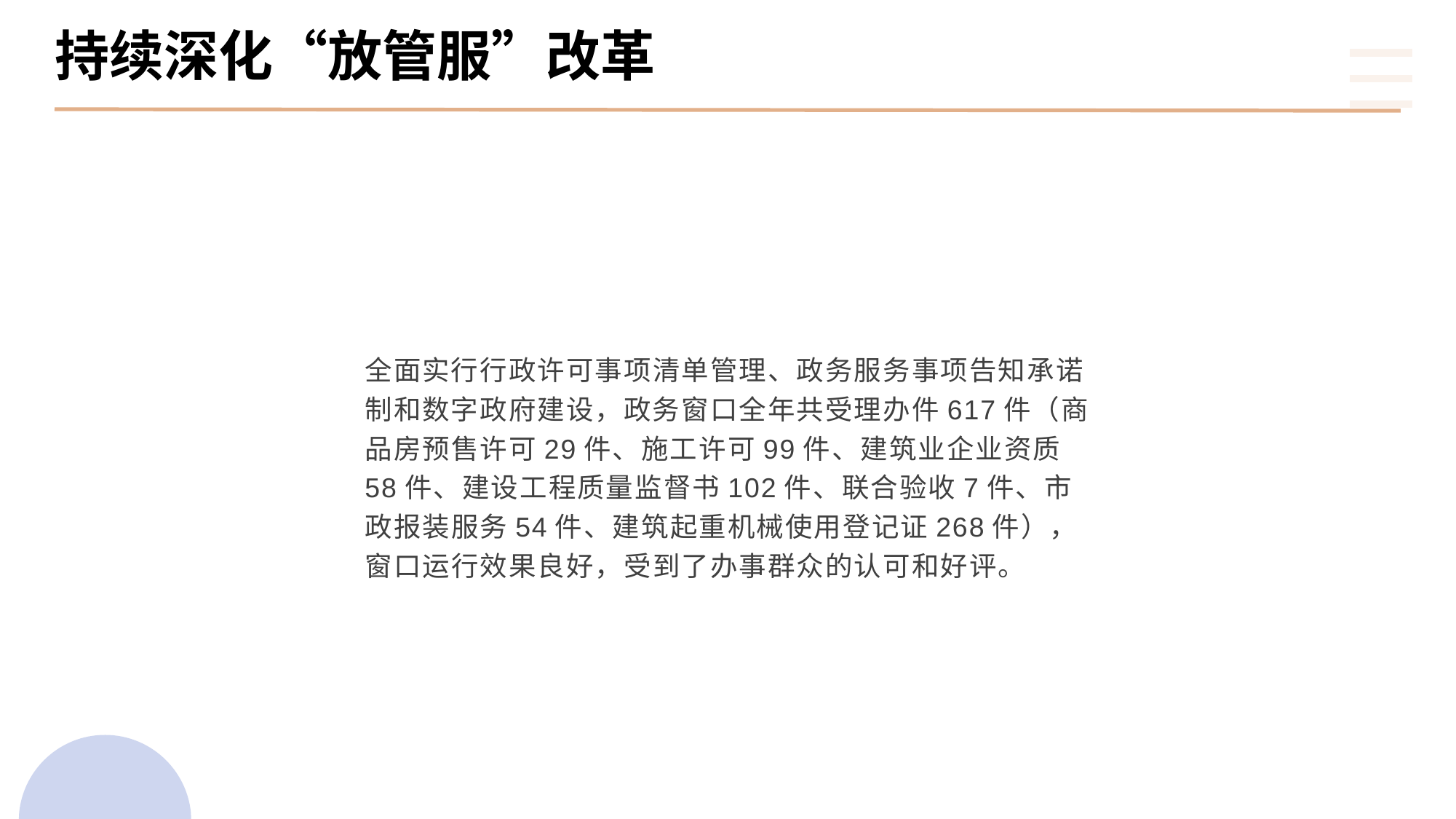

持续深化“放管服”改革
全面实行行政许可事项清单管理、政务服务事项告知承诺制和数字政府建设，政务窗口全年共受理办件617件（商品房预售许可29件、施工许可99件、建筑业企业资质58件、建设工程质量监督书102件、联合验收7件、市政报装服务54件、建筑起重机械使用登记证268件），窗口运行效果良好，受到了办事群众的认可和好评。